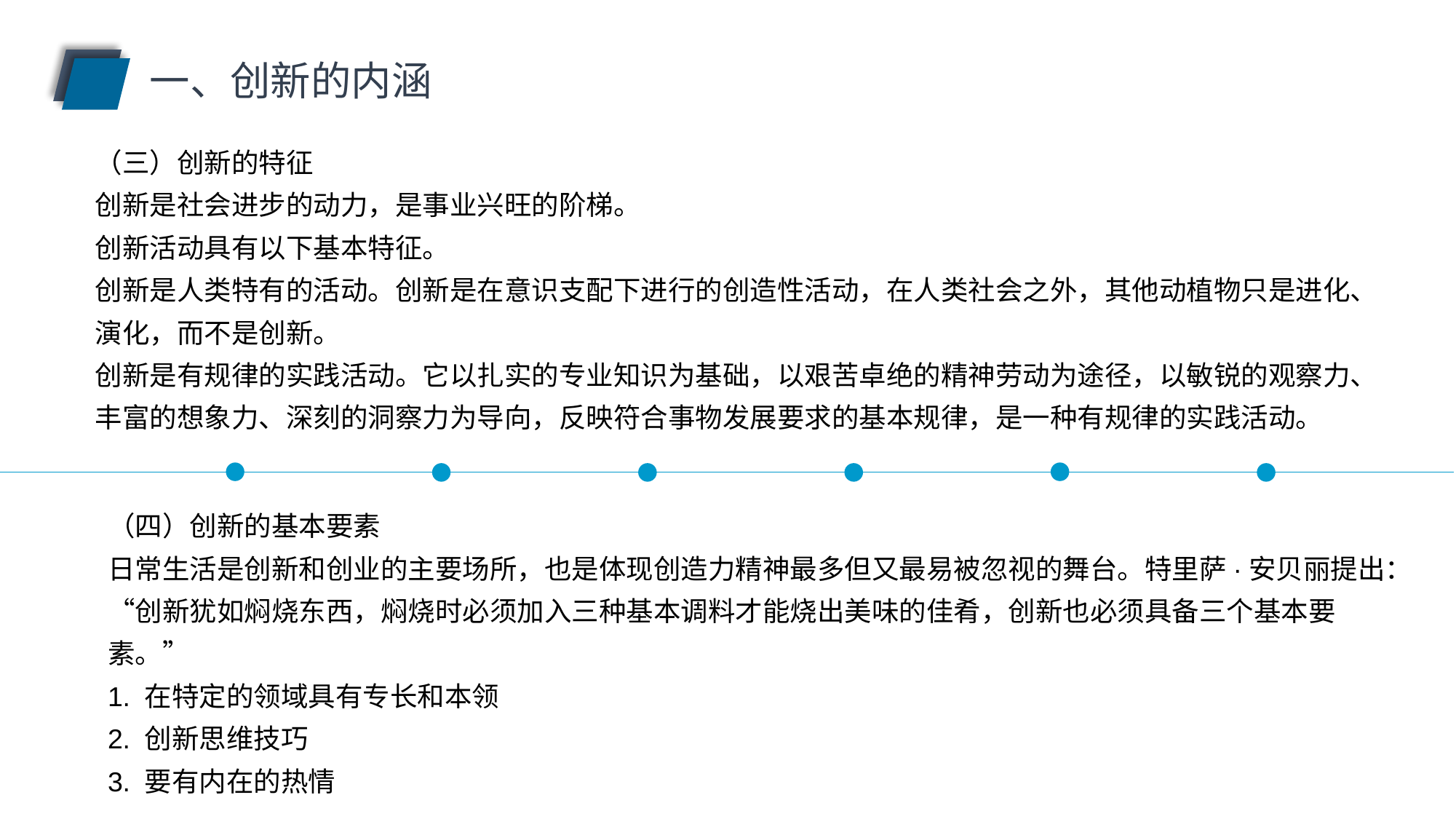

一、创新的内涵
（三）创新的特征
创新是社会进步的动力，是事业兴旺的阶梯。
创新活动具有以下基本特征。
创新是人类特有的活动。创新是在意识支配下进行的创造性活动，在人类社会之外，其他动植物只是进化、演化，而不是创新。
创新是有规律的实践活动。它以扎实的专业知识为基础，以艰苦卓绝的精神劳动为途径，以敏锐的观察力、丰富的想象力、深刻的洞察力为导向，反映符合事物发展要求的基本规律，是一种有规律的实践活动。

（四）创新的基本要素
日常生活是创新和创业的主要场所，也是体现创造力精神最多但又最易被忽视的舞台。特里萨·安贝丽提出：“创新犹如焖烧东西，焖烧时必须加入三种基本调料才能烧出美味的佳肴，创新也必须具备三个基本要素。”
1. 在特定的领域具有专长和本领
2. 创新思维技巧
3. 要有内在的热情